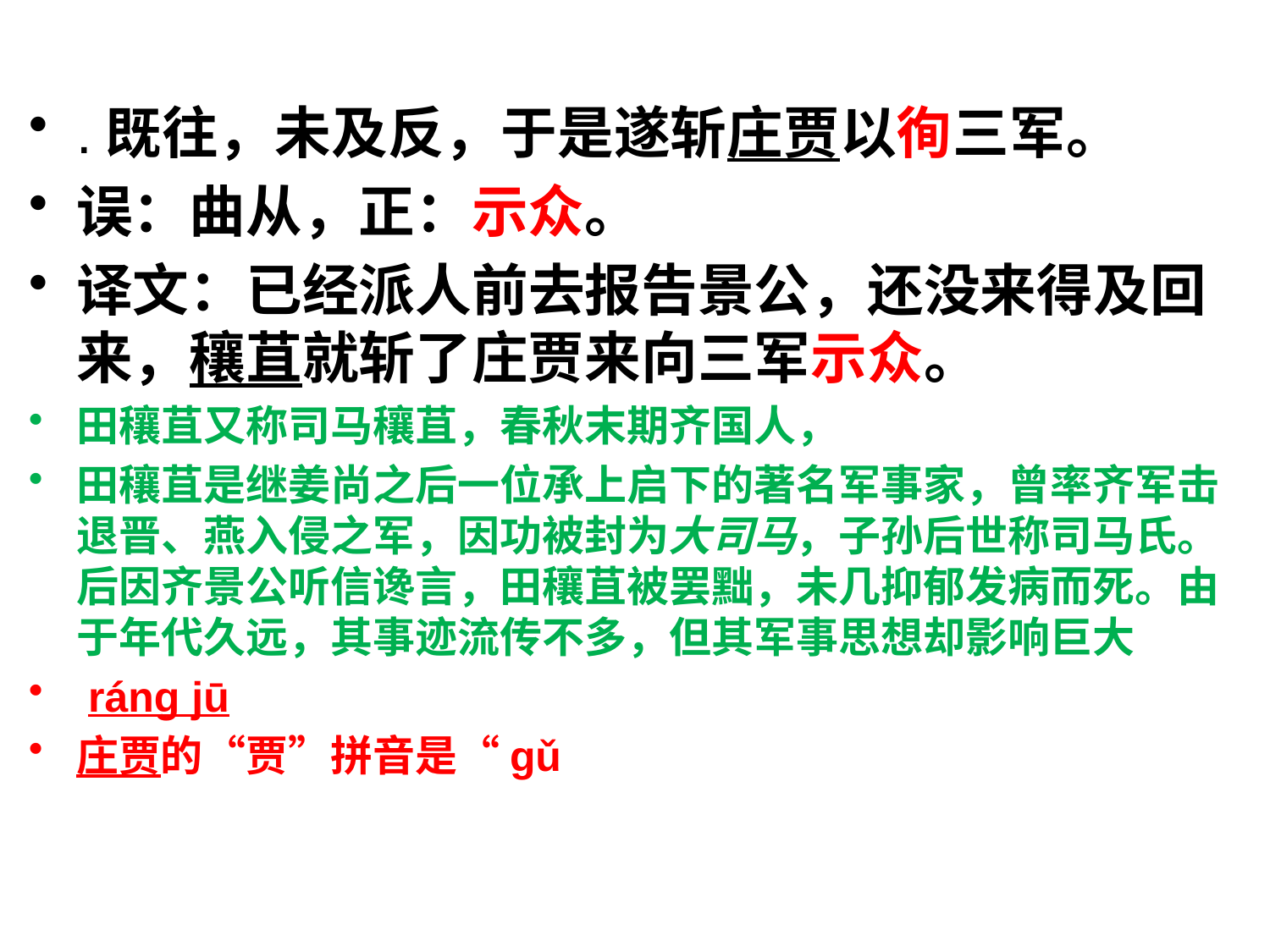

#
.既往，未及反，于是遂斩庄贾以徇三军。
误：曲从，正：示众。
译文：已经派人前去报告景公，还没来得及回来，穰苴就斩了庄贾来向三军示众。
田穰苴又称司马穰苴，春秋末期齐国人，
田穰苴是继姜尚之后一位承上启下的著名军事家，曾率齐军击退晋、燕入侵之军，因功被封为大司马，子孙后世称司马氏。后因齐景公听信谗言，田穰苴被罢黜，未几抑郁发病而死。由于年代久远，其事迹流传不多，但其军事思想却影响巨大
 ráng jū
庄贾的“贾”拼音是“gǔ